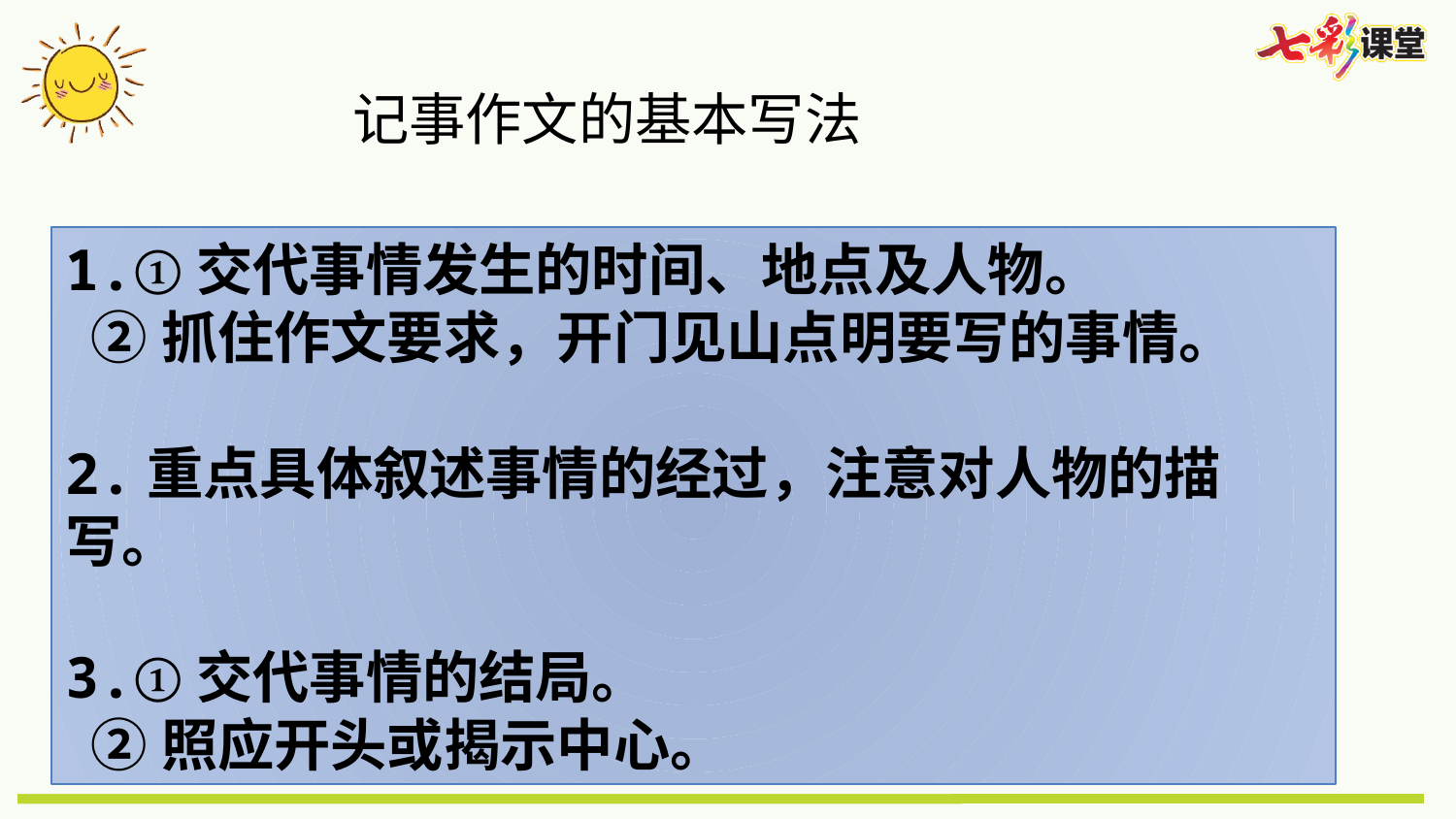

记事作文的基本写法
1.①交代事情发生的时间、地点及人物。
  ②抓住作文要求，开门见山点明要写的事情。

2.重点具体叙述事情的经过，注意对人物的描写。

3.①交代事情的结局。
  ②照应开头或揭示中心。